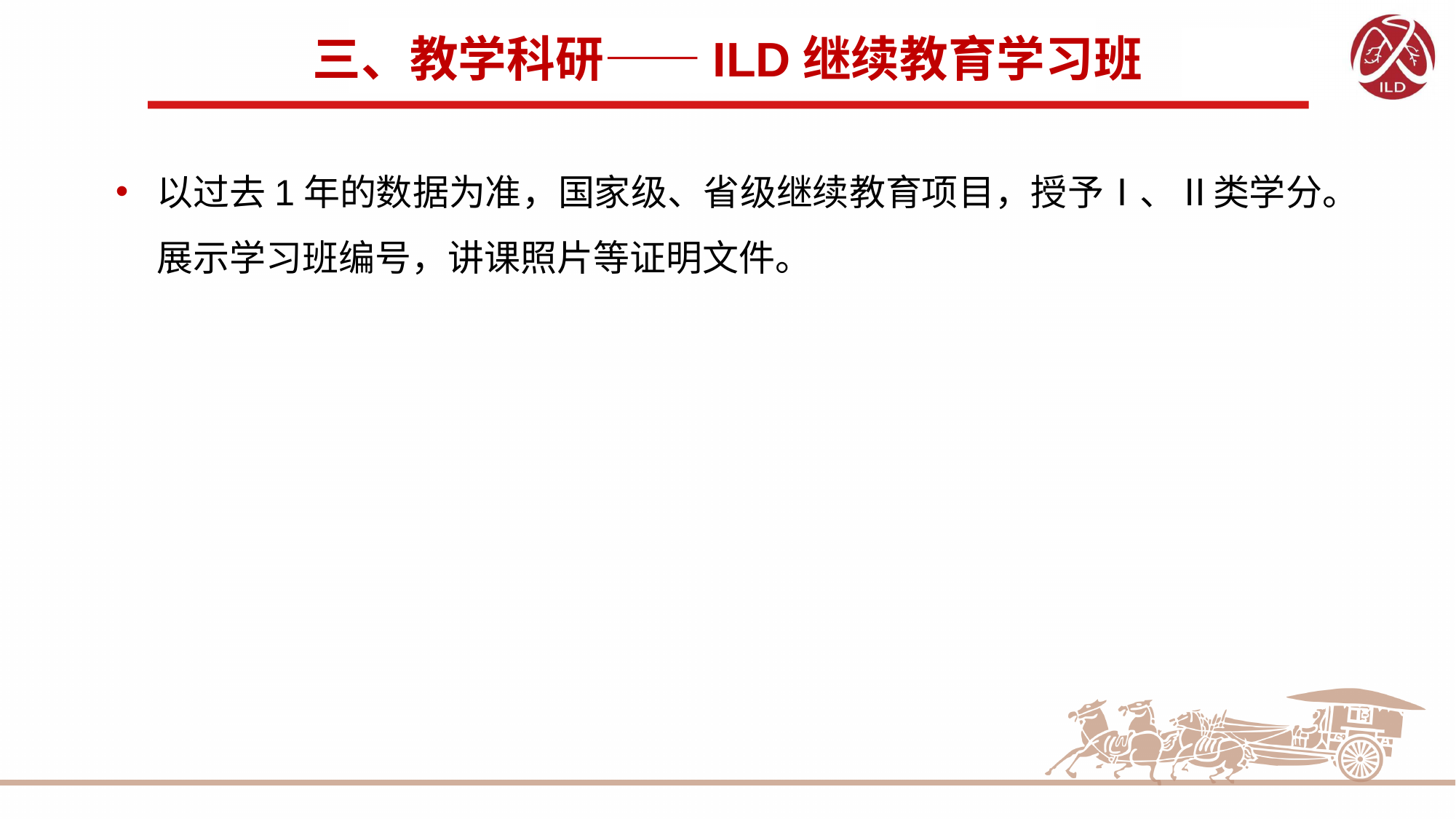

# 三、教学科研——ILD继续教育学习班
以过去1年的数据为准，国家级、省级继续教育项目，授予Ⅰ、Ⅱ类学分。展示学习班编号，讲课照片等证明文件。